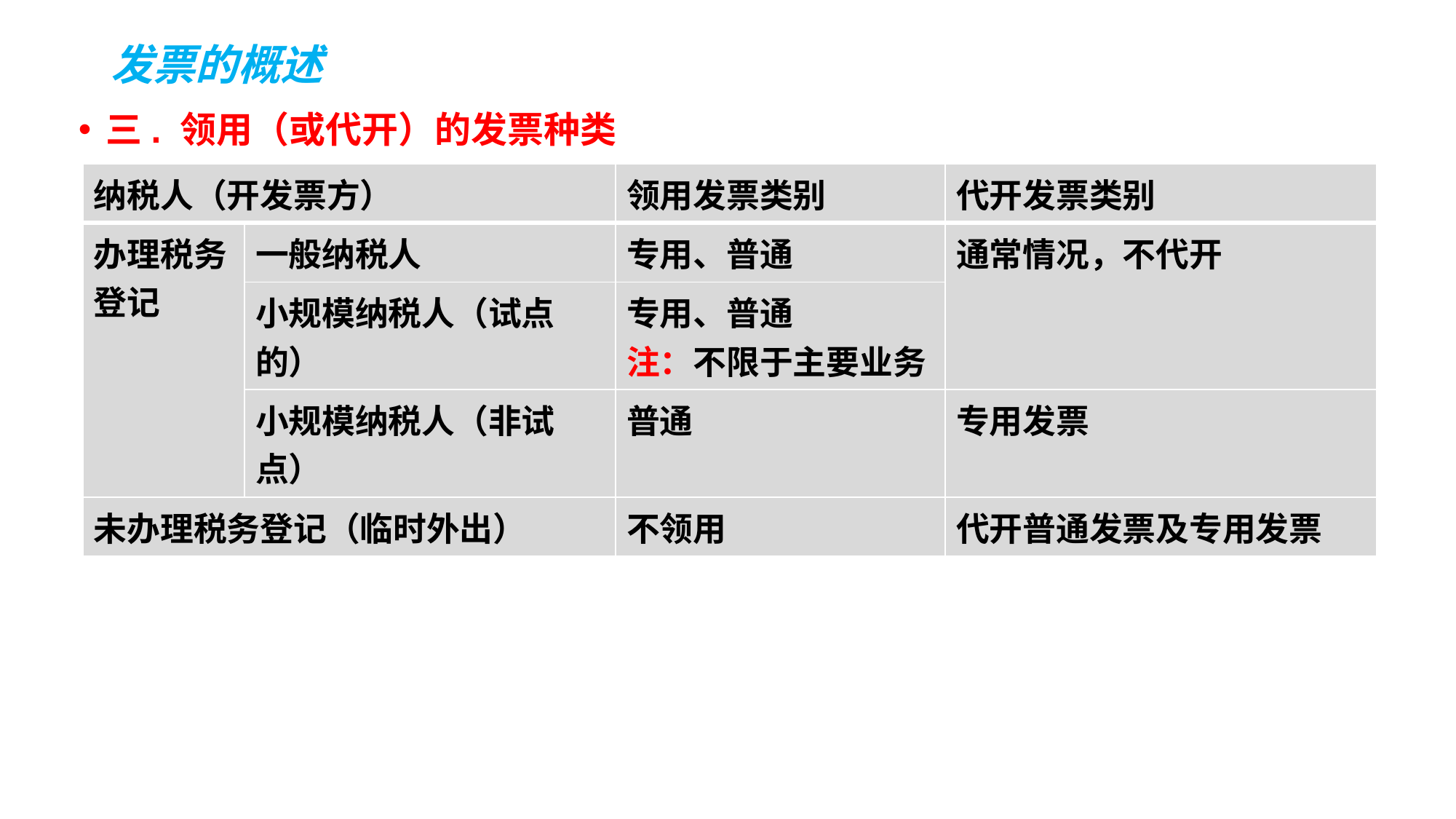

# 发票的概述
三. 领用（或代开）的发票种类

| 纳税人（开发票方） |  | 领用发票类别 | 代开发票类别 |
| --- | --- | --- | --- |
| 办理税务登记 | 一般纳税人 | 专用、普通 | 通常情况，不代开 |
|  | 小规模纳税人（试点的） | 专用、普通 注：不限于主要业务 |  |
|  | 小规模纳税人（非试点） | 普通 | 专用发票 |
| 未办理税务登记（临时外出） |  | 不领用 | 代开普通发票及专用发票 |